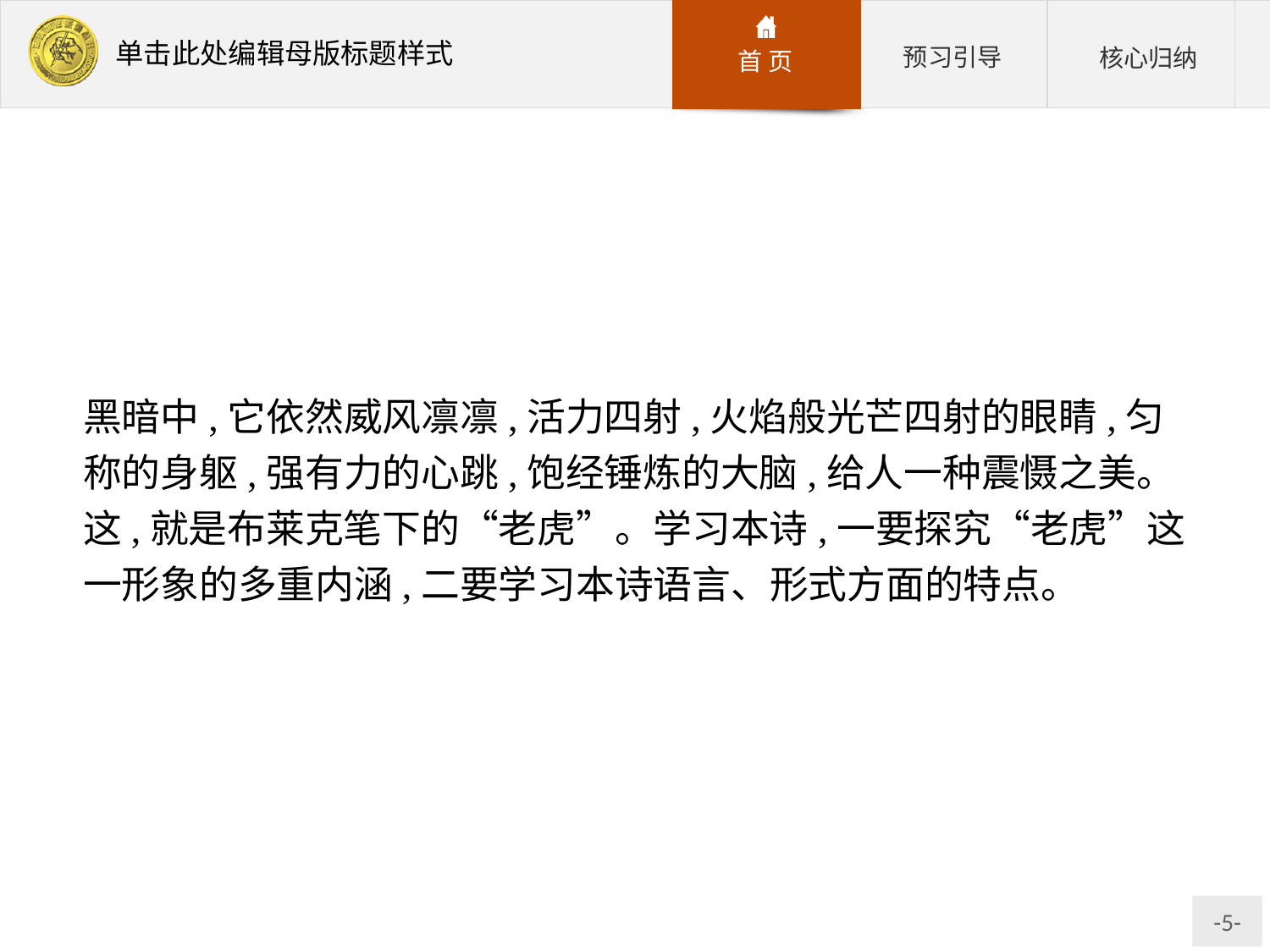

黑暗中,它依然威风凛凛,活力四射,火焰般光芒四射的眼睛,匀称的身躯,强有力的心跳,饱经锤炼的大脑,给人一种震慑之美。这,就是布莱克笔下的“老虎”。学习本诗,一要探究“老虎”这一形象的多重内涵,二要学习本诗语言、形式方面的特点。